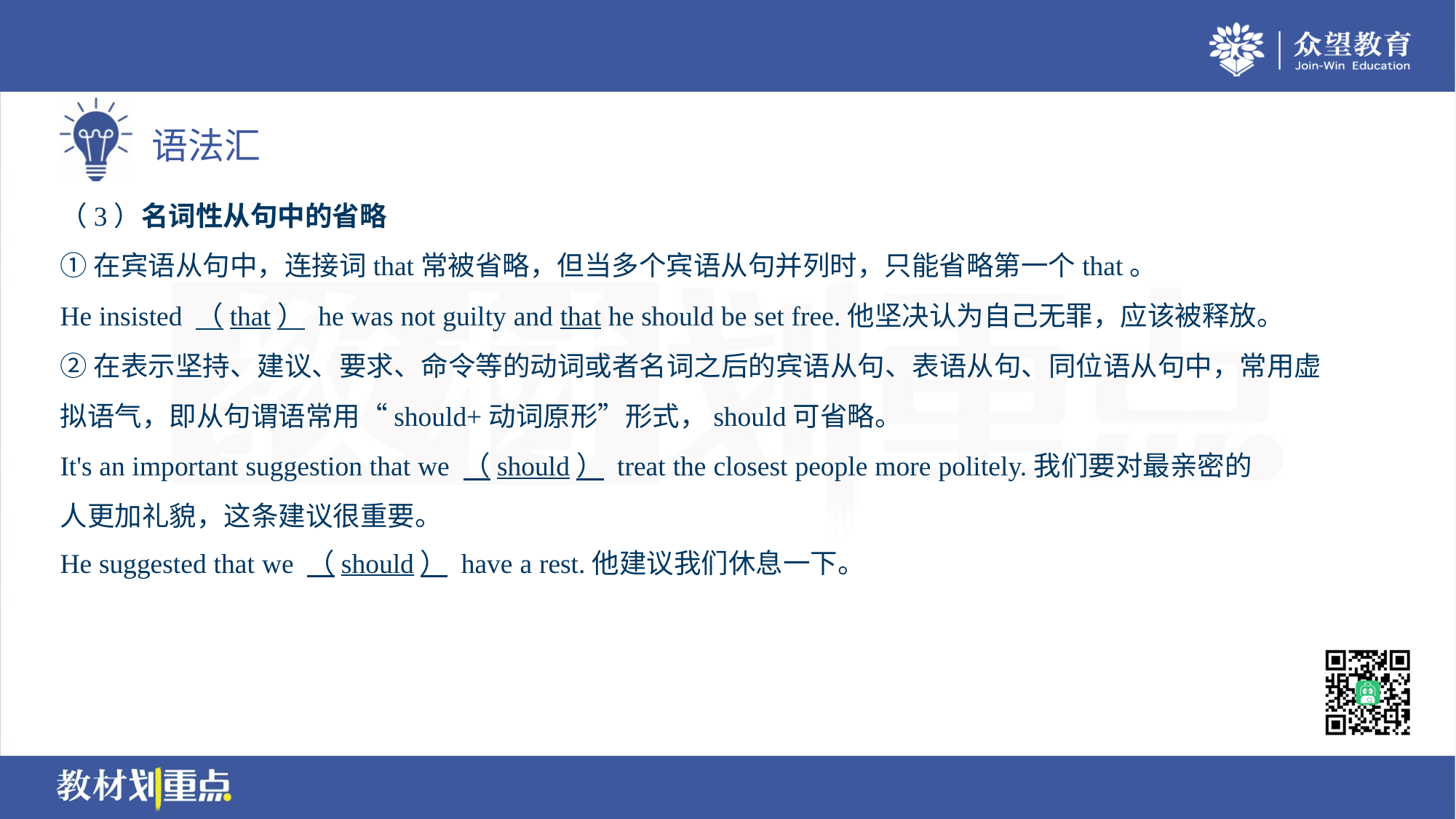

（3）名词性从句中的省略
①在宾语从句中，连接词that常被省略，但当多个宾语从句并列时，只能省略第一个that。
He insisted （that） he was not guilty and that he should be set free.他坚决认为自己无罪，应该被释放。
②在表示坚持、建议、要求、命令等的动词或者名词之后的宾语从句、表语从句、同位语从句中，常用虚
拟语气，即从句谓语常用“should+动词原形”形式，should可省略。
It's an important suggestion that we （should） treat the closest people more politely.我们要对最亲密的
人更加礼貌，这条建议很重要。
He suggested that we （should） have a rest.他建议我们休息一下。